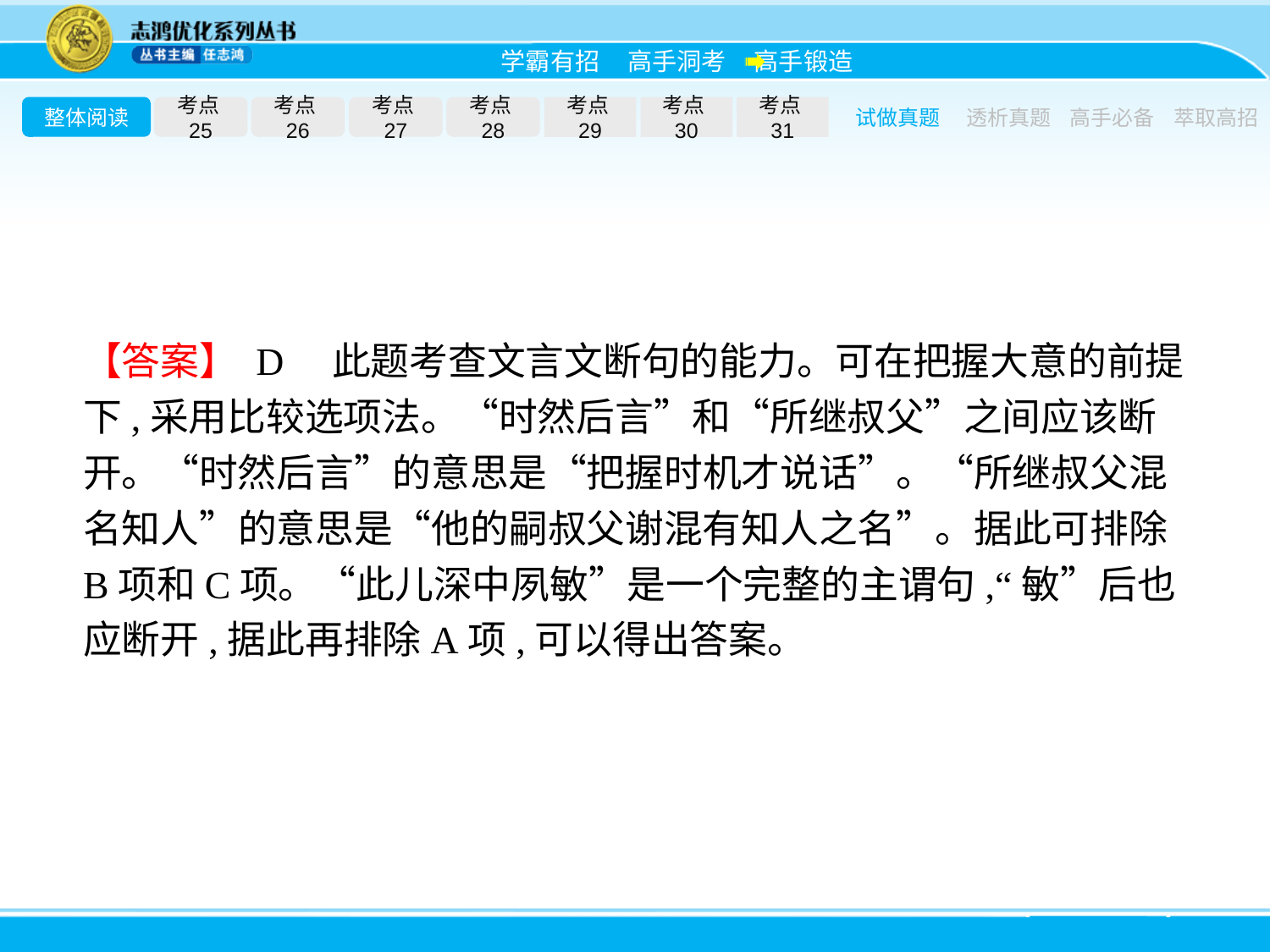

整体阅读
考点25
考点26
考点27
考点28
考点29
考点30
考点31
试做真题
透析真题
高手必备
萃取高招
【答案】 D　此题考查文言文断句的能力。可在把握大意的前提下,采用比较选项法。“时然后言”和“所继叔父”之间应该断开。“时然后言”的意思是“把握时机才说话”。“所继叔父混名知人”的意思是“他的嗣叔父谢混有知人之名”。据此可排除B项和C项。“此儿深中夙敏”是一个完整的主谓句,“敏”后也应断开,据此再排除A项,可以得出答案。